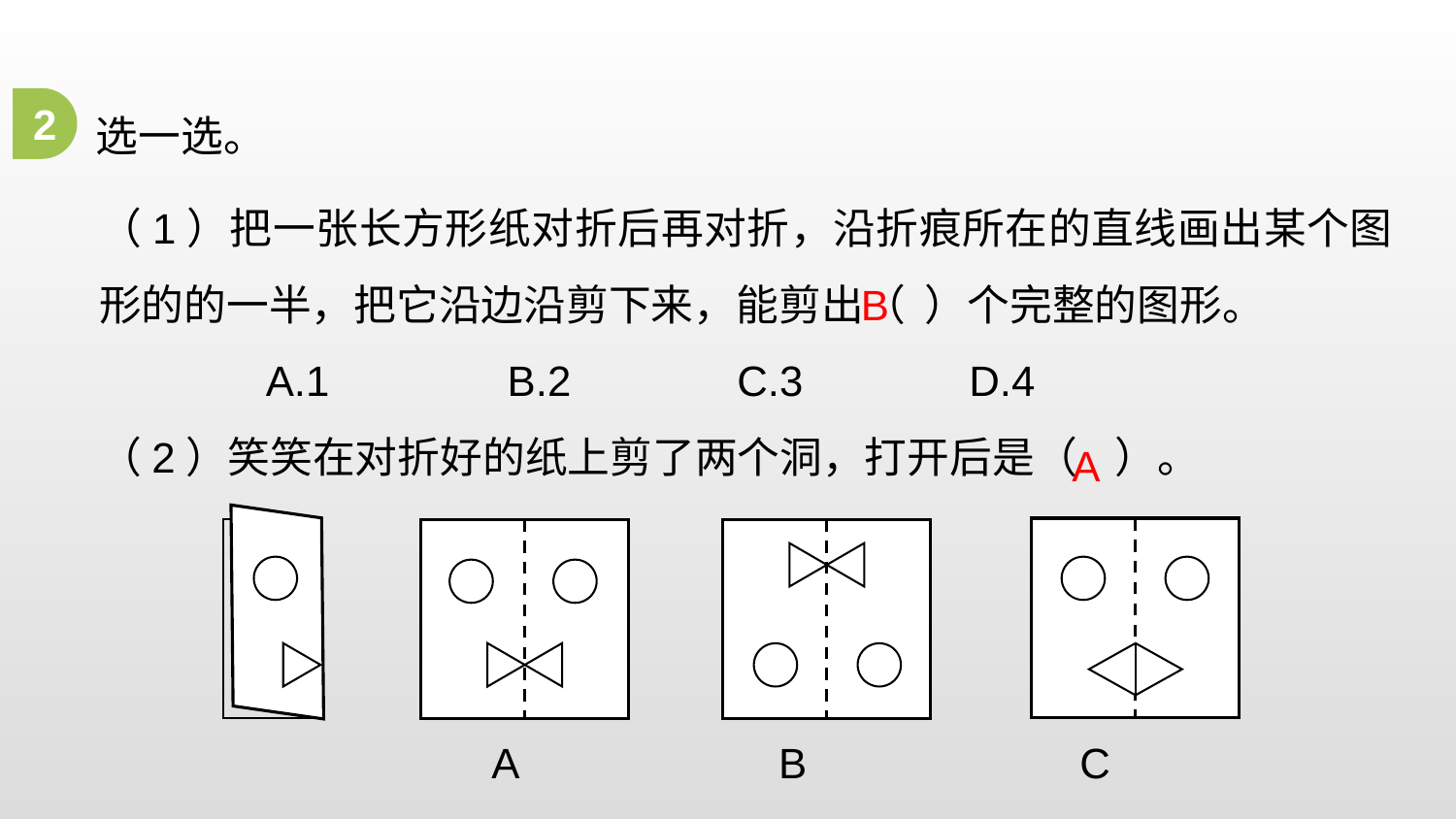

选一选。
2
（1）把一张长方形纸对折后再对折，沿折痕所在的直线画出某个图形的的一半，把它沿边沿剪下来，能剪出（  ）个完整的图形。
              A.1               B.2              C.3              D.4
（2）笑笑在对折好的纸上剪了两个洞，打开后是（    ）。

                                 A                      B                       C

B
A